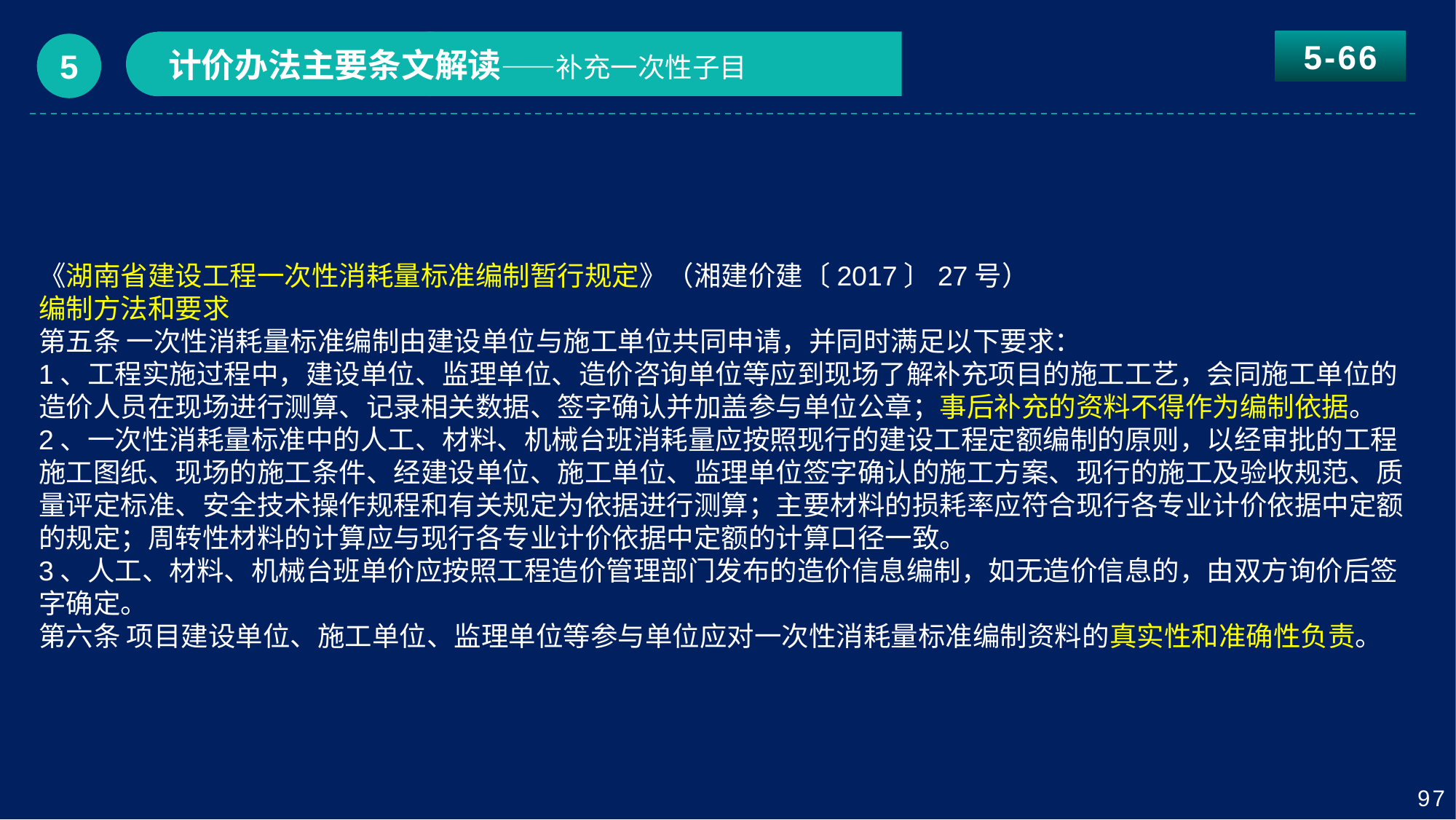

5-66
计价办法主要条文解读——补充一次性子目

5
《湖南省建设工程一次性消耗量标准编制暂行规定》（湘建价建〔2017〕27号）
编制方法和要求
第五条 一次性消耗量标准编制由建设单位与施工单位共同申请，并同时满足以下要求：
1、工程实施过程中，建设单位、监理单位、造价咨询单位等应到现场了解补充项目的施工工艺，会同施工单位的造价人员在现场进行测算、记录相关数据、签字确认并加盖参与单位公章；事后补充的资料不得作为编制依据。
2、一次性消耗量标准中的人工、材料、机械台班消耗量应按照现行的建设工程定额编制的原则，以经审批的工程施工图纸、现场的施工条件、经建设单位、施工单位、监理单位签字确认的施工方案、现行的施工及验收规范、质量评定标准、安全技术操作规程和有关规定为依据进行测算；主要材料的损耗率应符合现行各专业计价依据中定额的规定；周转性材料的计算应与现行各专业计价依据中定额的计算口径一致。
3、人工、材料、机械台班单价应按照工程造价管理部门发布的造价信息编制，如无造价信息的，由双方询价后签字确定。
第六条 项目建设单位、施工单位、监理单位等参与单位应对一次性消耗量标准编制资料的真实性和准确性负责。
97